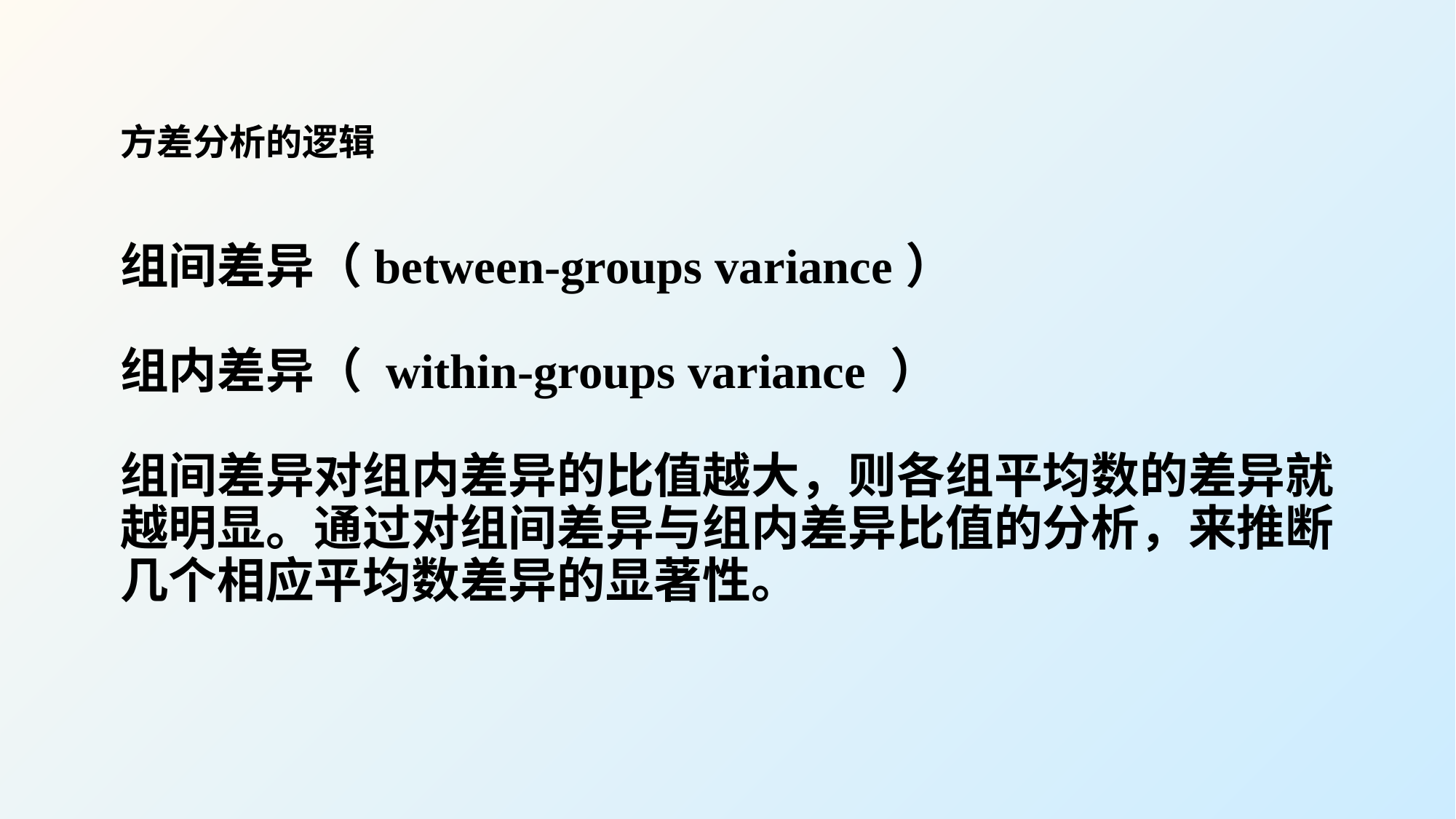

方差分析的逻辑
组间差异（between-groups variance）

组内差异（ within-groups variance ）

组间差异对组内差异的比值越大，则各组平均数的差异就越明显。通过对组间差异与组内差异比值的分析，来推断几个相应平均数差异的显著性。